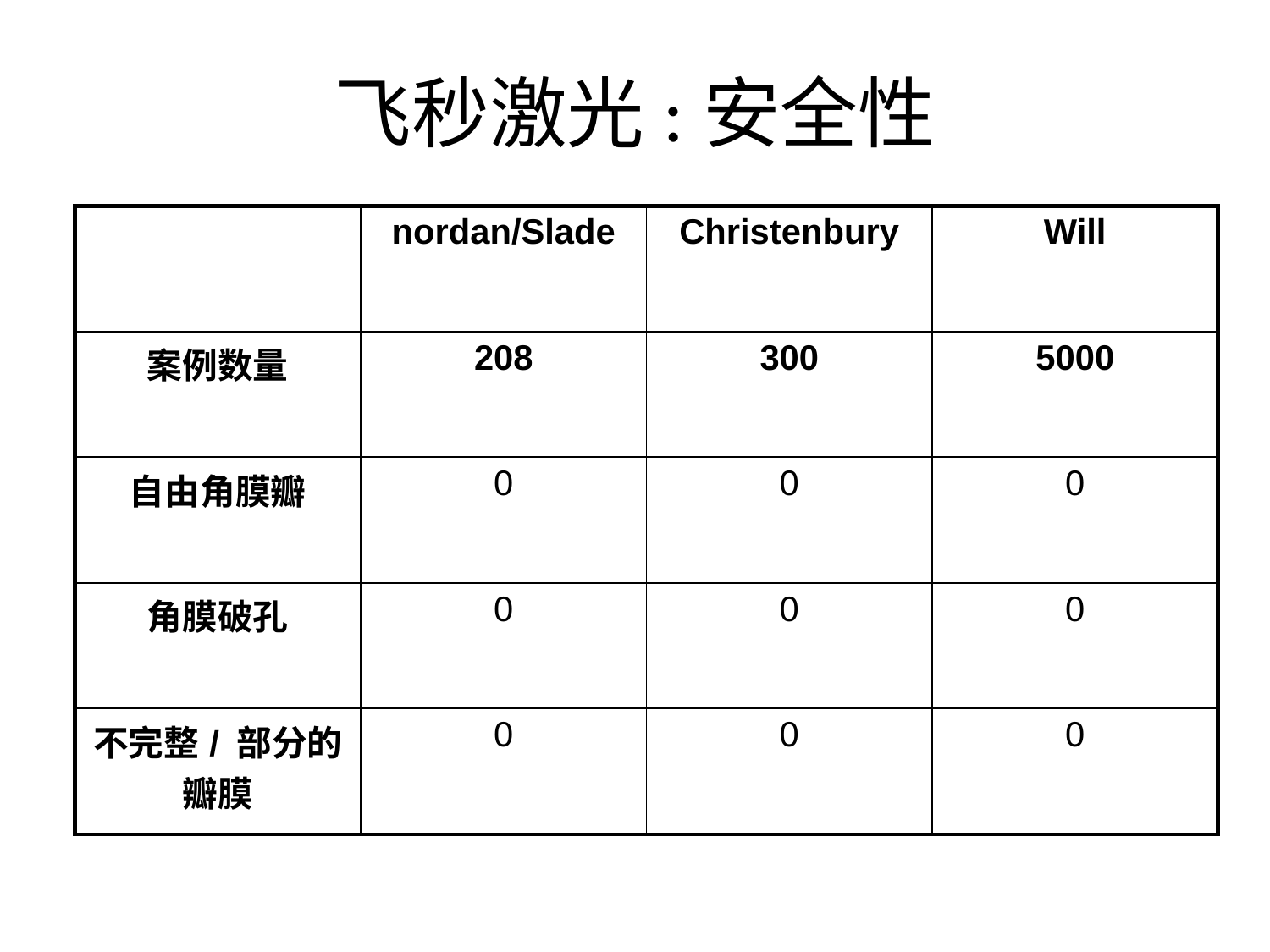

# 飞秒激光:安全性
|  | nordan/Slade | Christenbury | Will |
| --- | --- | --- | --- |
| 案例数量 | 208 | 300 | 5000 |
| 自由角膜瓣 | 0 | 0 | 0 |
| 角膜破孔 | 0 | 0 | 0 |
| 不完整/ 部分的瓣膜 | 0 | 0 | 0 |